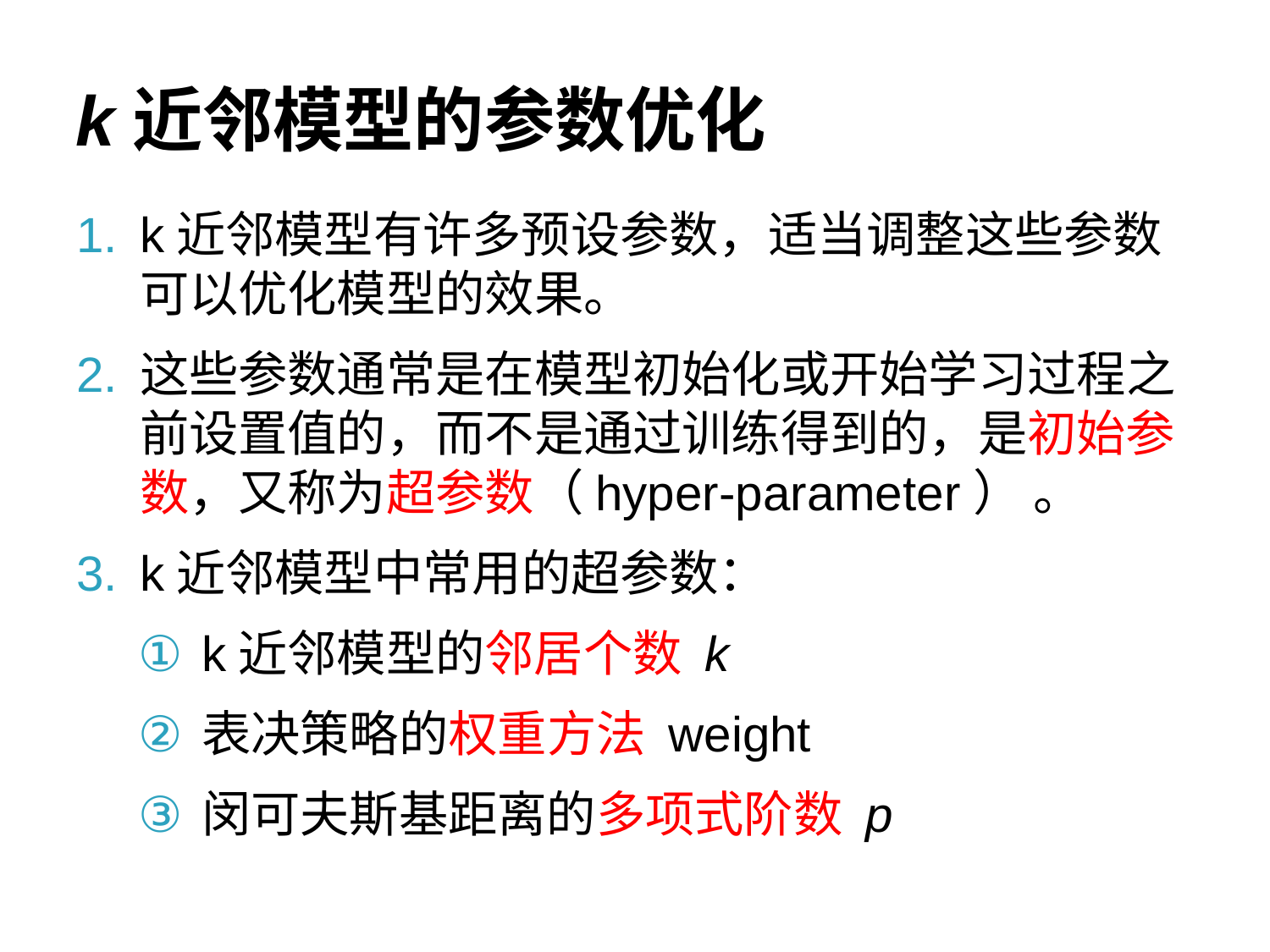

# k近邻模型的参数优化
k近邻模型有许多预设参数，适当调整这些参数可以优化模型的效果。
这些参数通常是在模型初始化或开始学习过程之前设置值的，而不是通过训练得到的，是初始参数，又称为超参数（hyper-parameter） 。
k近邻模型中常用的超参数：
k近邻模型的邻居个数 k
表决策略的权重方法 weight
闵可夫斯基距离的多项式阶数 p